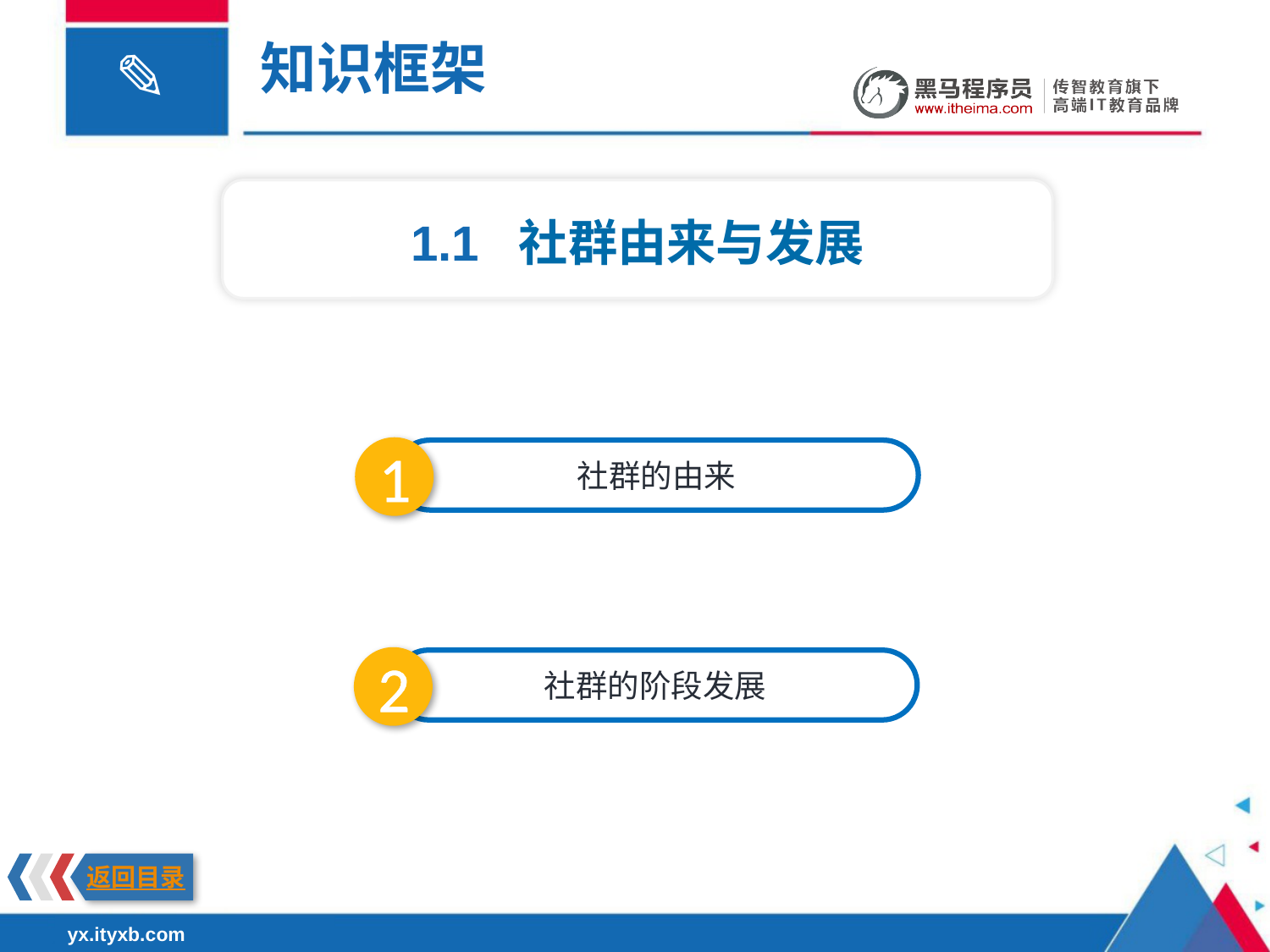

知识框架

1.1  社群由来与发展
1
社群的由来
2
社群的阶段发展

返回目录